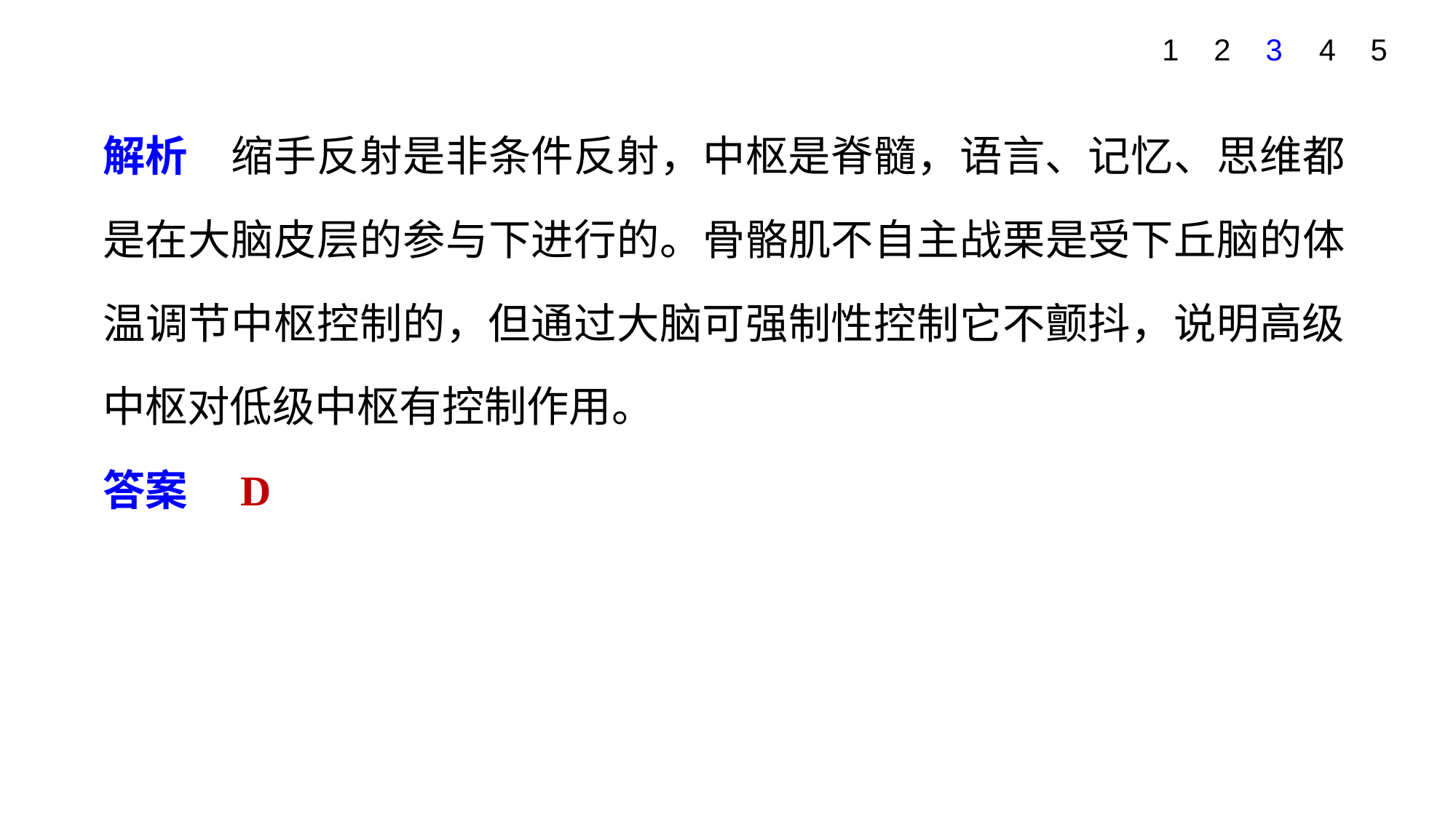

1
2
3
4
5
解析　缩手反射是非条件反射，中枢是脊髓，语言、记忆、思维都是在大脑皮层的参与下进行的。骨骼肌不自主战栗是受下丘脑的体温调节中枢控制的，但通过大脑可强制性控制它不颤抖，说明高级中枢对低级中枢有控制作用。
答案　D